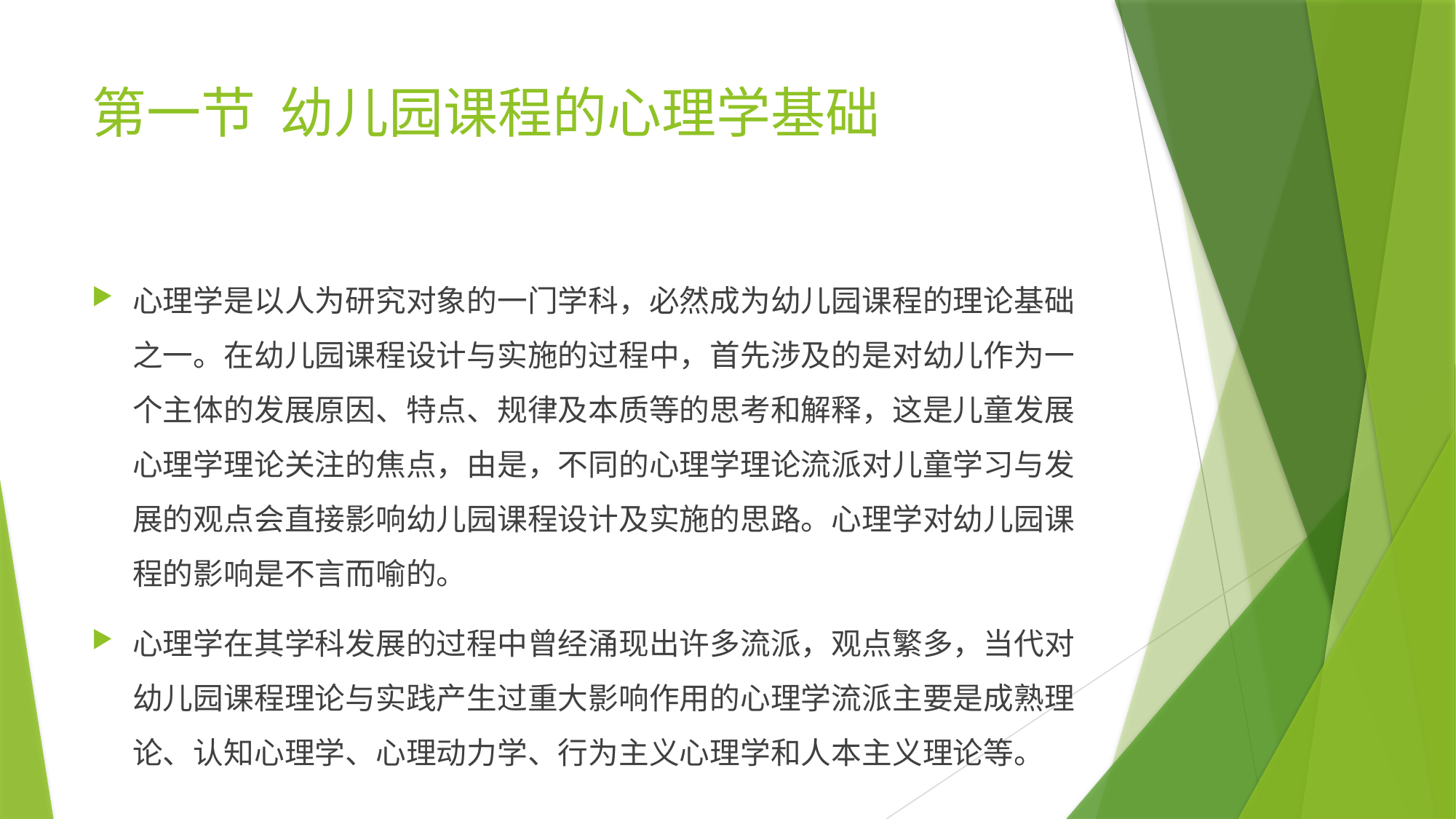

# 第一节  幼儿园课程的心理学基础
心理学是以人为研究对象的一门学科，必然成为幼儿园课程的理论基础之一。在幼儿园课程设计与实施的过程中，首先涉及的是对幼儿作为一个主体的发展原因、特点、规律及本质等的思考和解释，这是儿童发展心理学理论关注的焦点，由是，不同的心理学理论流派对儿童学习与发展的观点会直接影响幼儿园课程设计及实施的思路。心理学对幼儿园课程的影响是不言而喻的。
心理学在其学科发展的过程中曾经涌现出许多流派，观点繁多，当代对幼儿园课程理论与实践产生过重大影响作用的心理学流派主要是成熟理论、认知心理学、心理动力学、行为主义心理学和人本主义理论等。